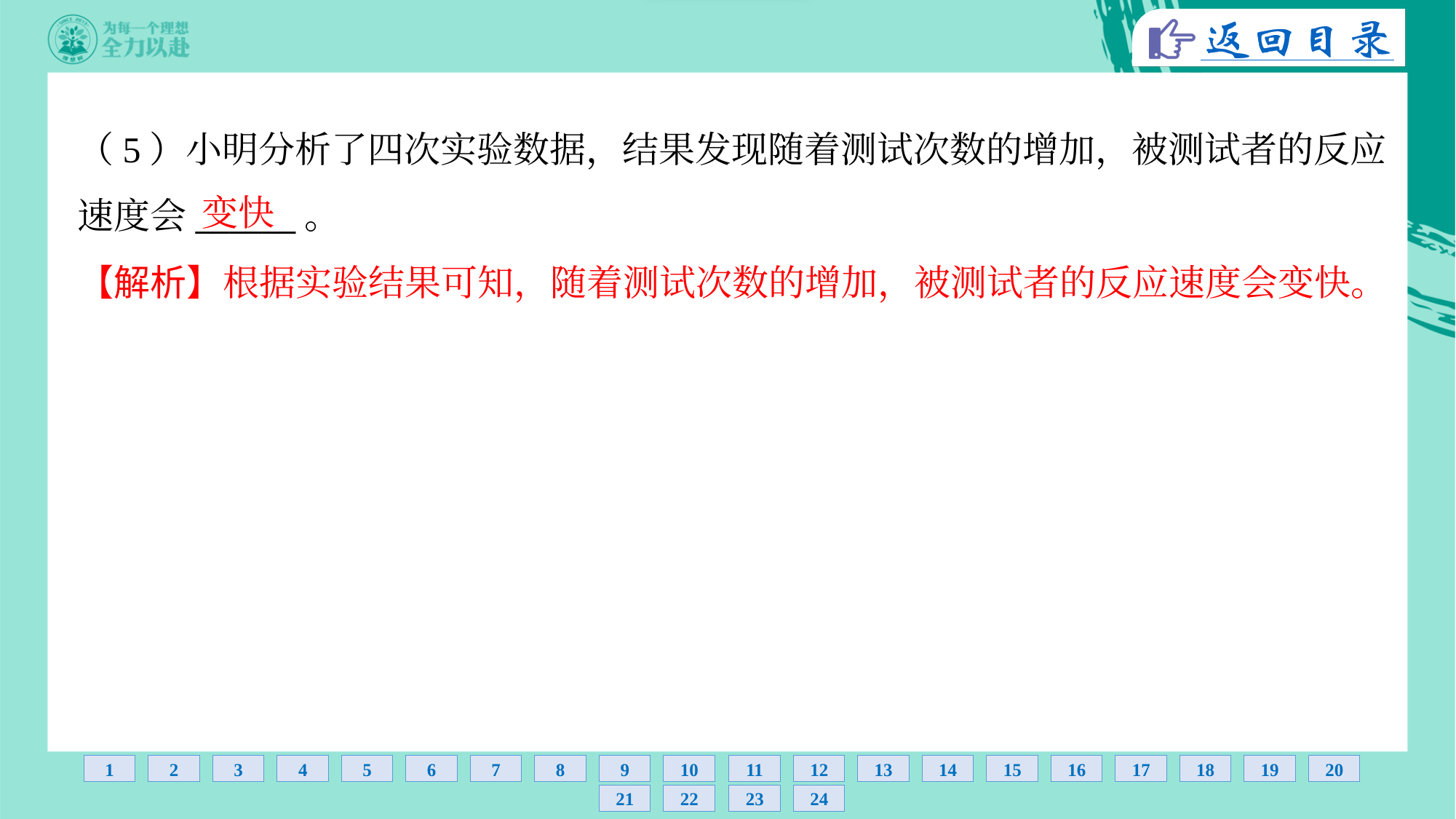

（5）小明分析了四次实验数据，结果发现随着测试次数的增加，被测试者的反应
速度会______。
变快
【解析】根据实验结果可知，随着测试次数的增加，被测试者的反应速度会变快。